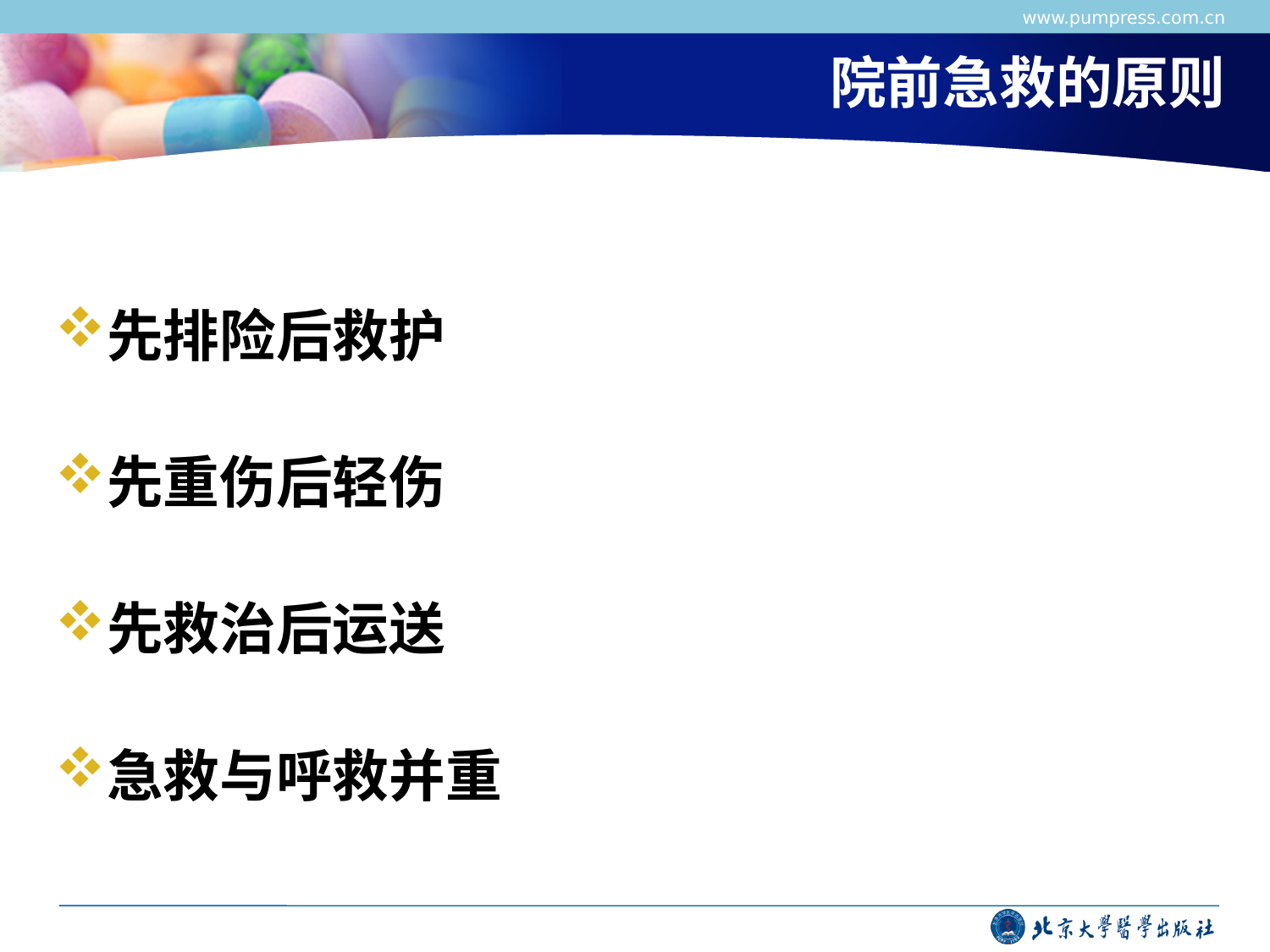

www.pumpress.com.cn
# 院前急救的原则
先排险后救护
先重伤后轻伤
先救治后运送
急救与呼救并重